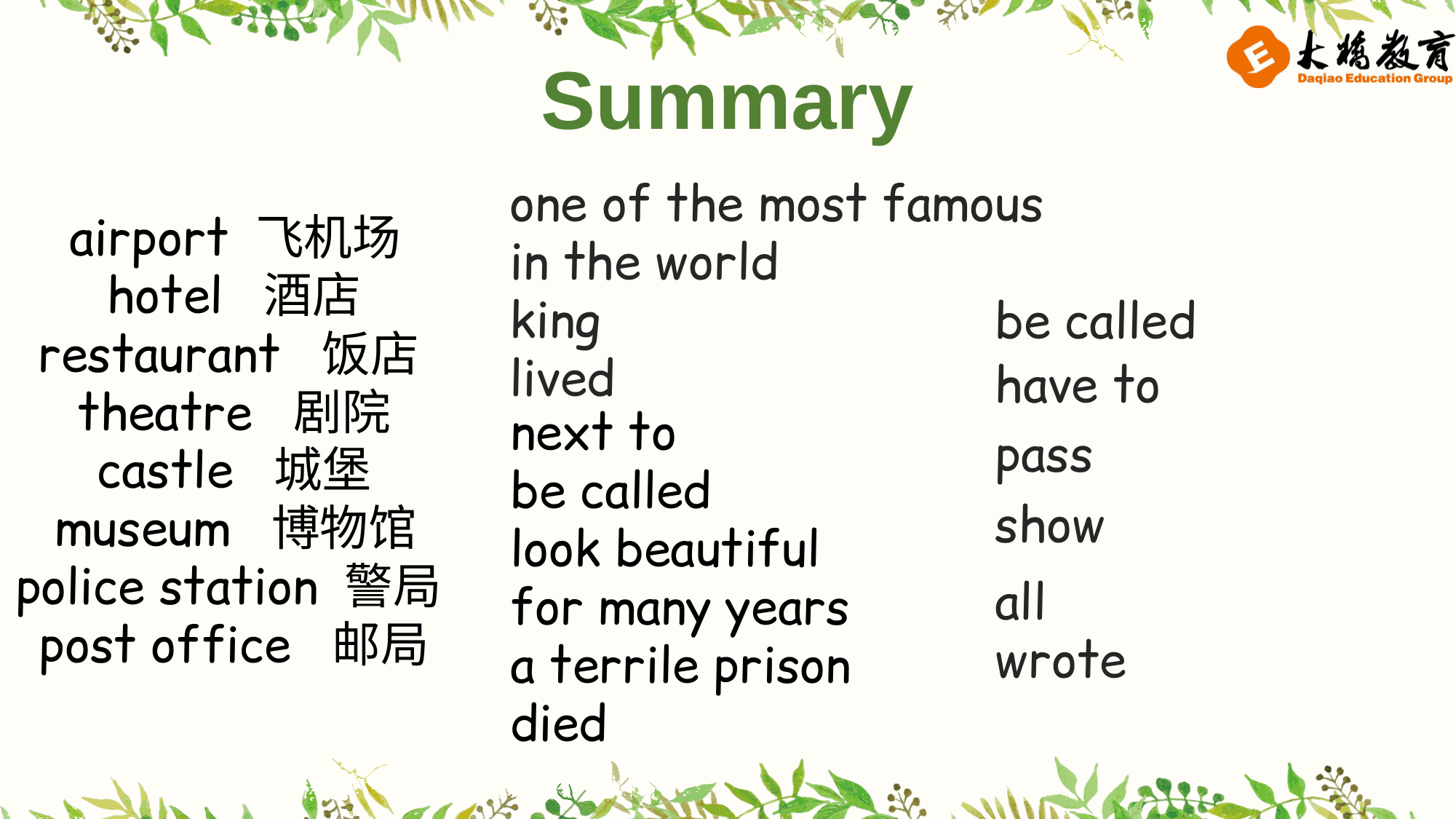

Summary

one of the most famous
in the world
king
lived
 airport 飞机场
hotel  酒店
restaurant  饭店
theatre  剧院
castle  城堡
 museum  博物馆
police station 警局
post office  邮局
be called
have to
  next to
  be called
  look beautiful
  for many years
  a terrile prison
  died
pass
show
all
wrote